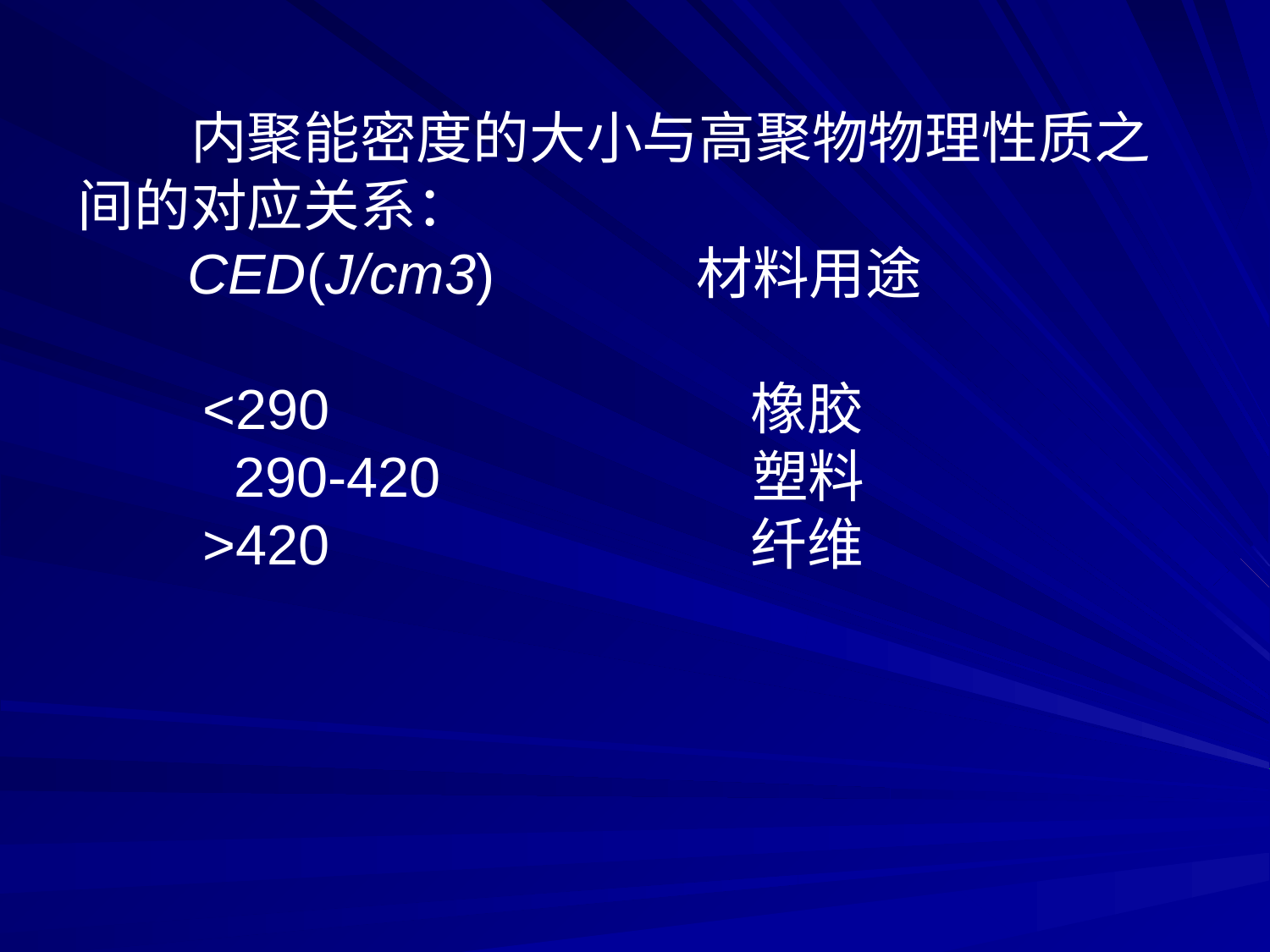

内聚能密度的大小与高聚物物理性质之间的对应关系：
       CED(J/cm3)            材料用途

        <290                  　　 橡胶
          290-420                   塑料
        >420                          纤维